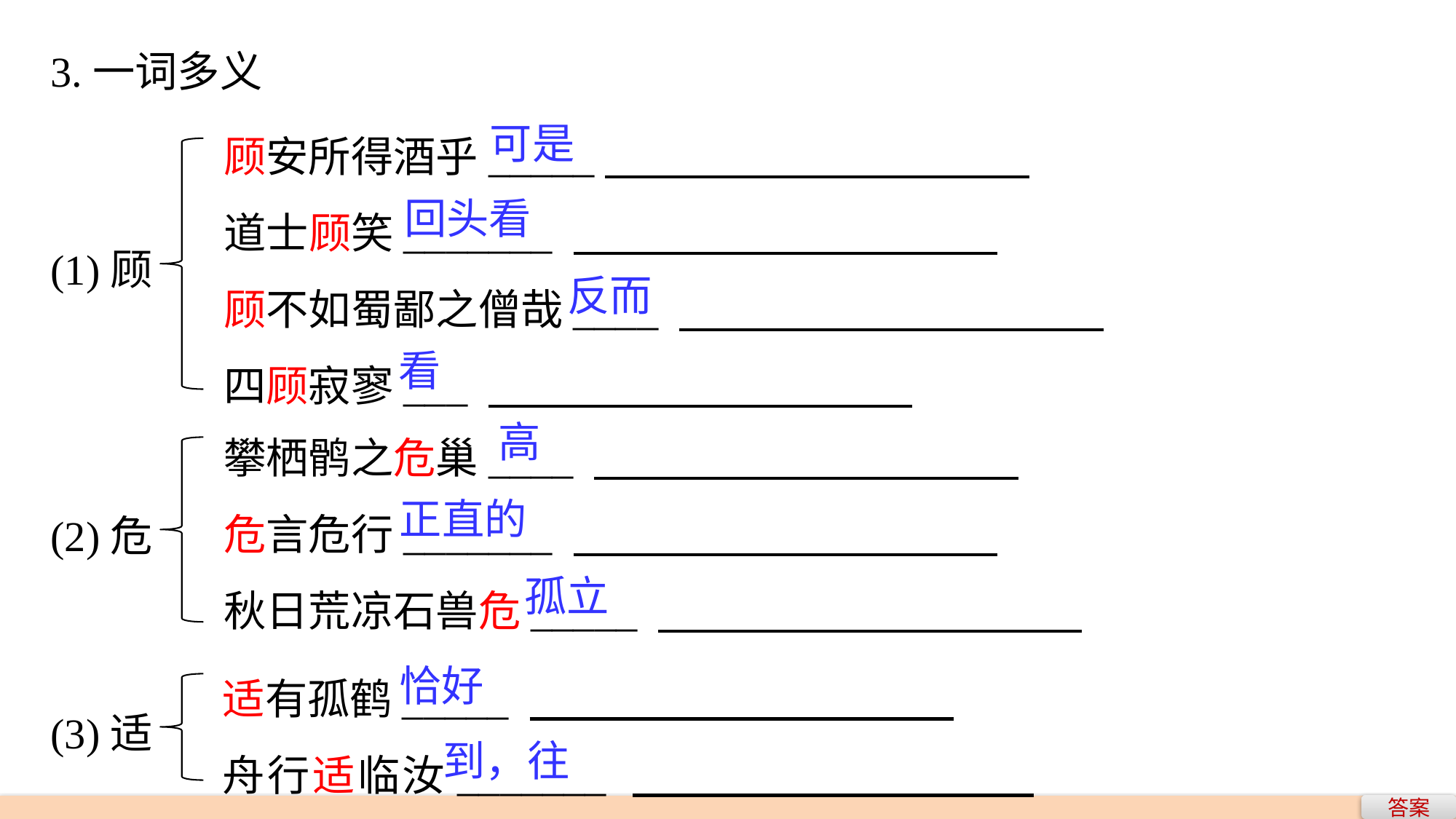

3.一词多义
顾安所得酒乎_____
道士顾笑_______
顾不如蜀鄙之僧哉____
四顾寂寥___
可是

回头看
(1)顾
反而
看
攀栖鹘之危巢____
危言危行_______
秋日荒凉石兽危_____
高

(2)危
正直的
孤立
适有孤鹤_____
舟行适临汝_______
恰好

(3)适
到，往
答案